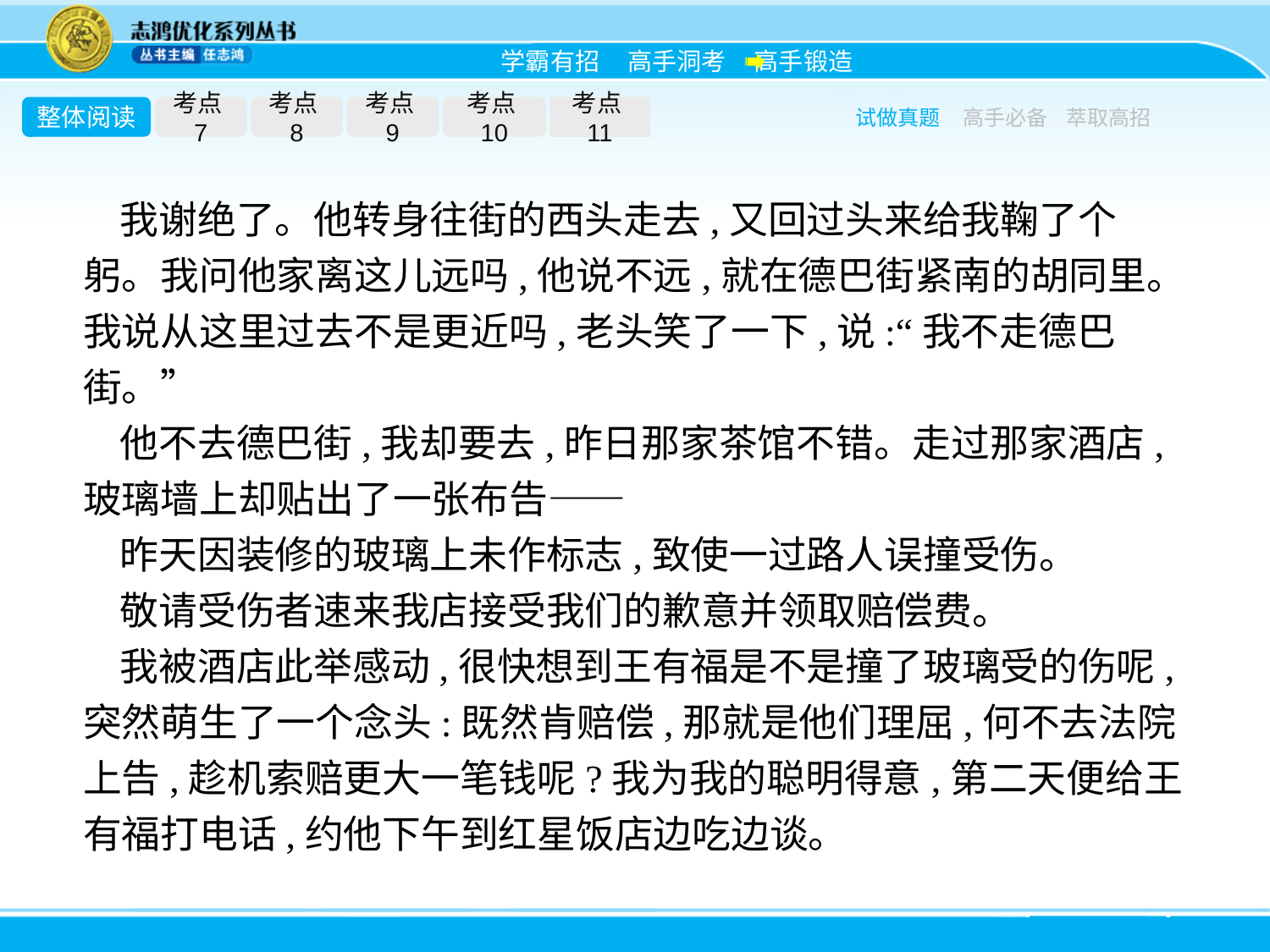

整体阅读
考点7
考点8
考点9
考点10
考点11
试做真题
高手必备
萃取高招
我谢绝了。他转身往街的西头走去,又回过头来给我鞠了个躬。我问他家离这儿远吗,他说不远,就在德巴街紧南的胡同里。我说从这里过去不是更近吗,老头笑了一下,说:“我不走德巴街。”
他不去德巴街,我却要去,昨日那家茶馆不错。走过那家酒店,玻璃墙上却贴出了一张布告——
昨天因装修的玻璃上未作标志,致使一过路人误撞受伤。
敬请受伤者速来我店接受我们的歉意并领取赔偿费。
我被酒店此举感动,很快想到王有福是不是撞了玻璃受的伤呢,突然萌生了一个念头:既然肯赔偿,那就是他们理屈,何不去法院上告,趁机索赔更大一笔钱呢?我为我的聪明得意,第二天便给王有福打电话,约他下午到红星饭店边吃边谈。